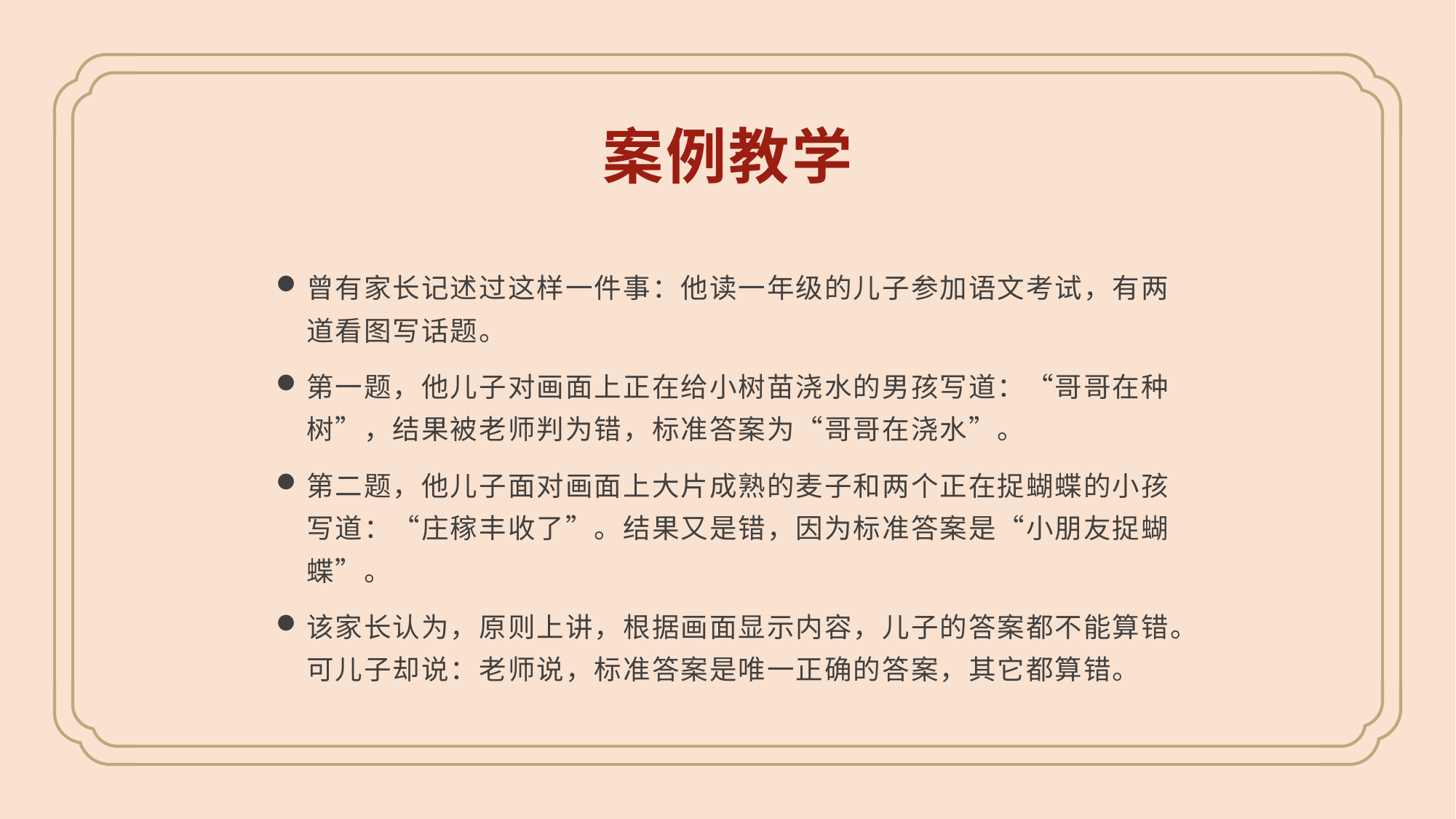

案例教学
曾有家长记述过这样一件事：他读一年级的儿子参加语文考试，有两道看图写话题。
第一题，他儿子对画面上正在给小树苗浇水的男孩写道：“哥哥在种树”，结果被老师判为错，标准答案为“哥哥在浇水”。
第二题，他儿子面对画面上大片成熟的麦子和两个正在捉蝴蝶的小孩写道：“庄稼丰收了”。结果又是错，因为标准答案是“小朋友捉蝴蝶”。
该家长认为，原则上讲，根据画面显示内容，儿子的答案都不能算错。可儿子却说：老师说，标准答案是唯一正确的答案，其它都算错。